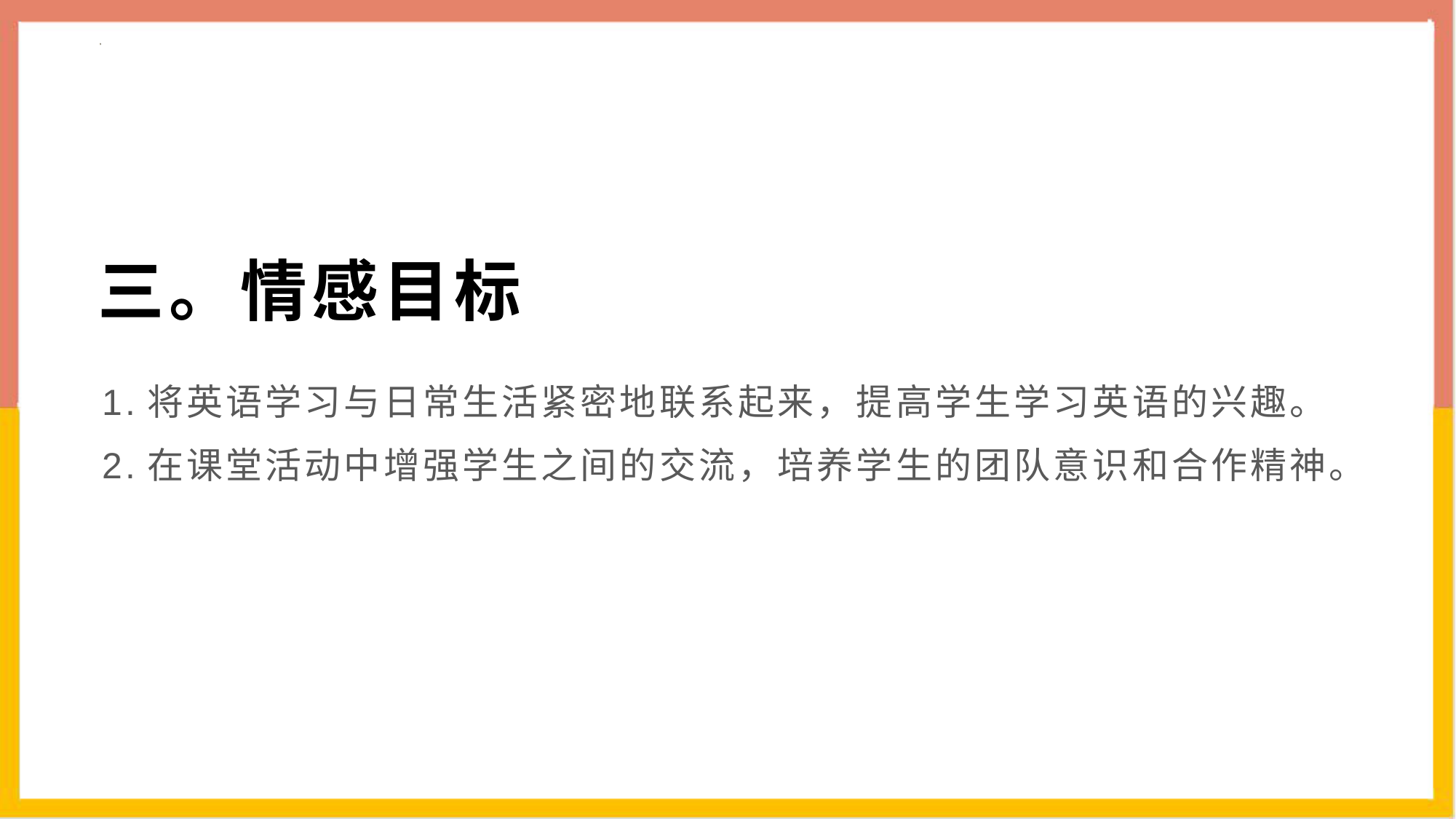

# 三。情感目标
1.将英语学习与日常生活紧密地联系起来，提高学生学习英语的兴趣。
2.在课堂活动中增强学生之间的交流，培养学生的团队意识和合作精神。